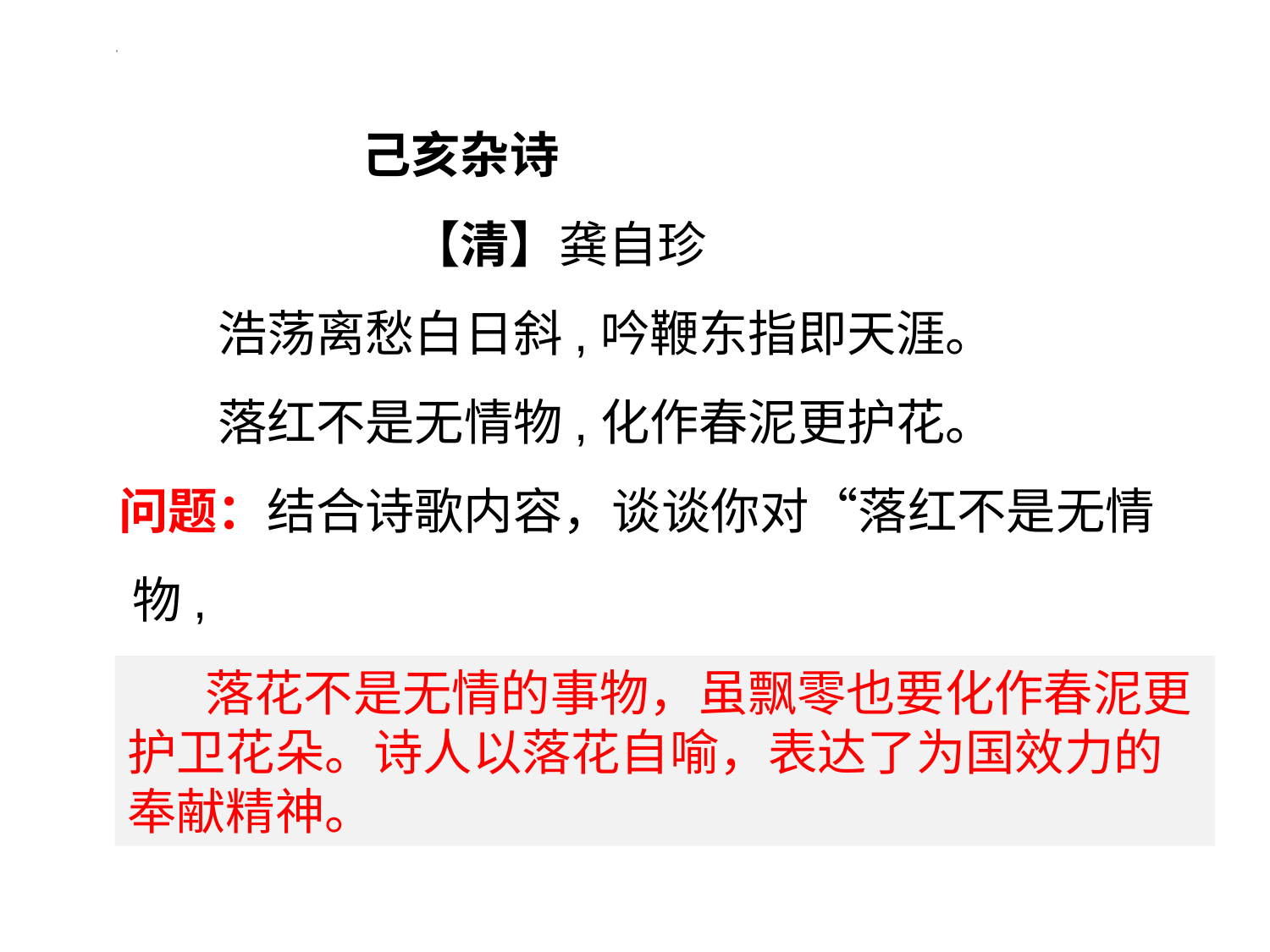

己亥杂诗
                            【清】龚自珍
           浩荡离愁白日斜,吟鞭东指即天涯。
           落红不是无情物,化作春泥更护花。
  问题：结合诗歌内容，谈谈你对“落红不是无情物,
            化作春泥更护花”一句的理解。
      落花不是无情的事物，虽飘零也要化作春泥更护卫花朵。诗人以落花自喻，表达了为国效力的奉献精神。